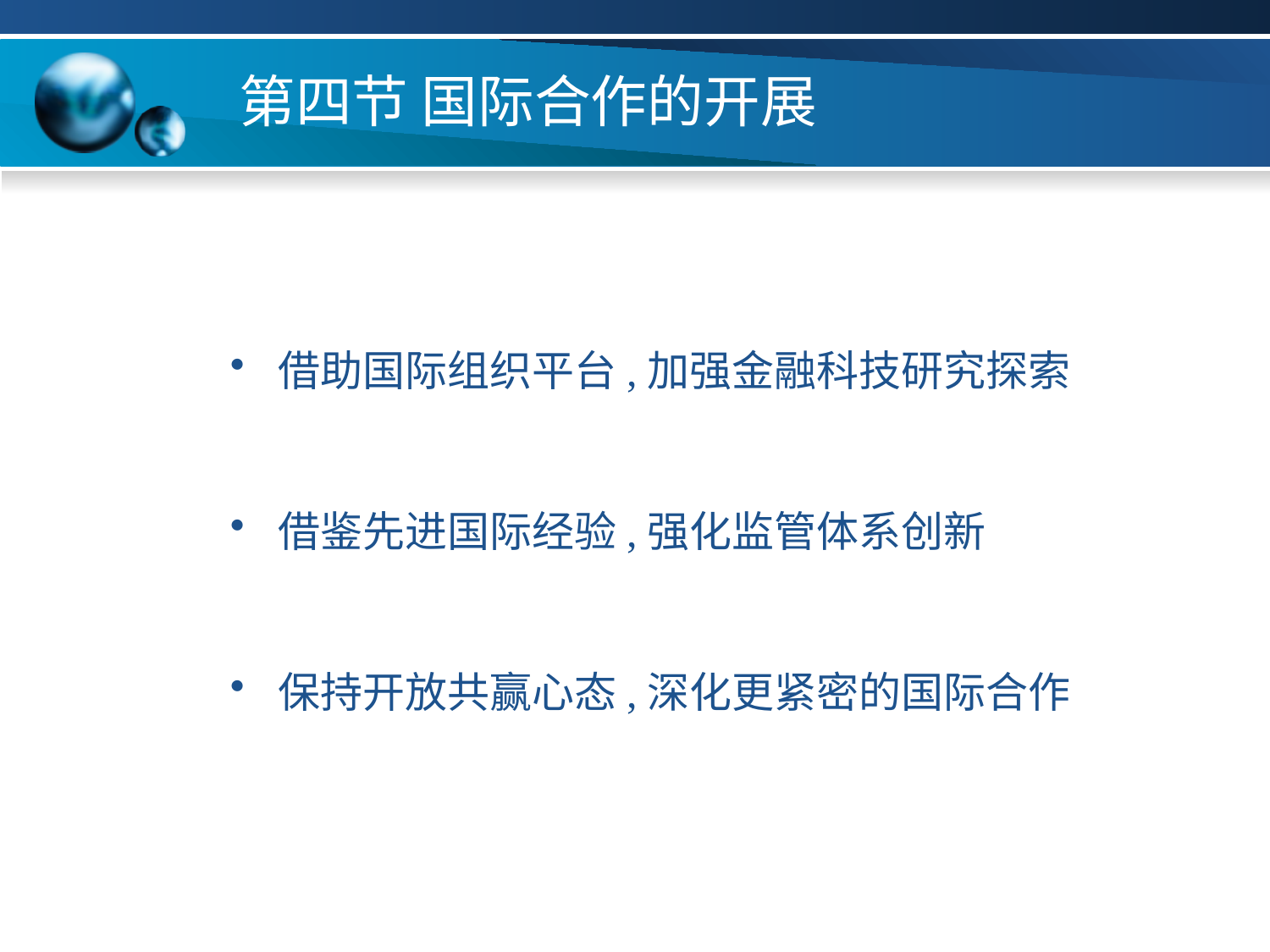

第四节 国际合作的开展
借助国际组织平台,加强金融科技研究探索
借鉴先进国际经验,强化监管体系创新
保持开放共赢心态,深化更紧密的国际合作